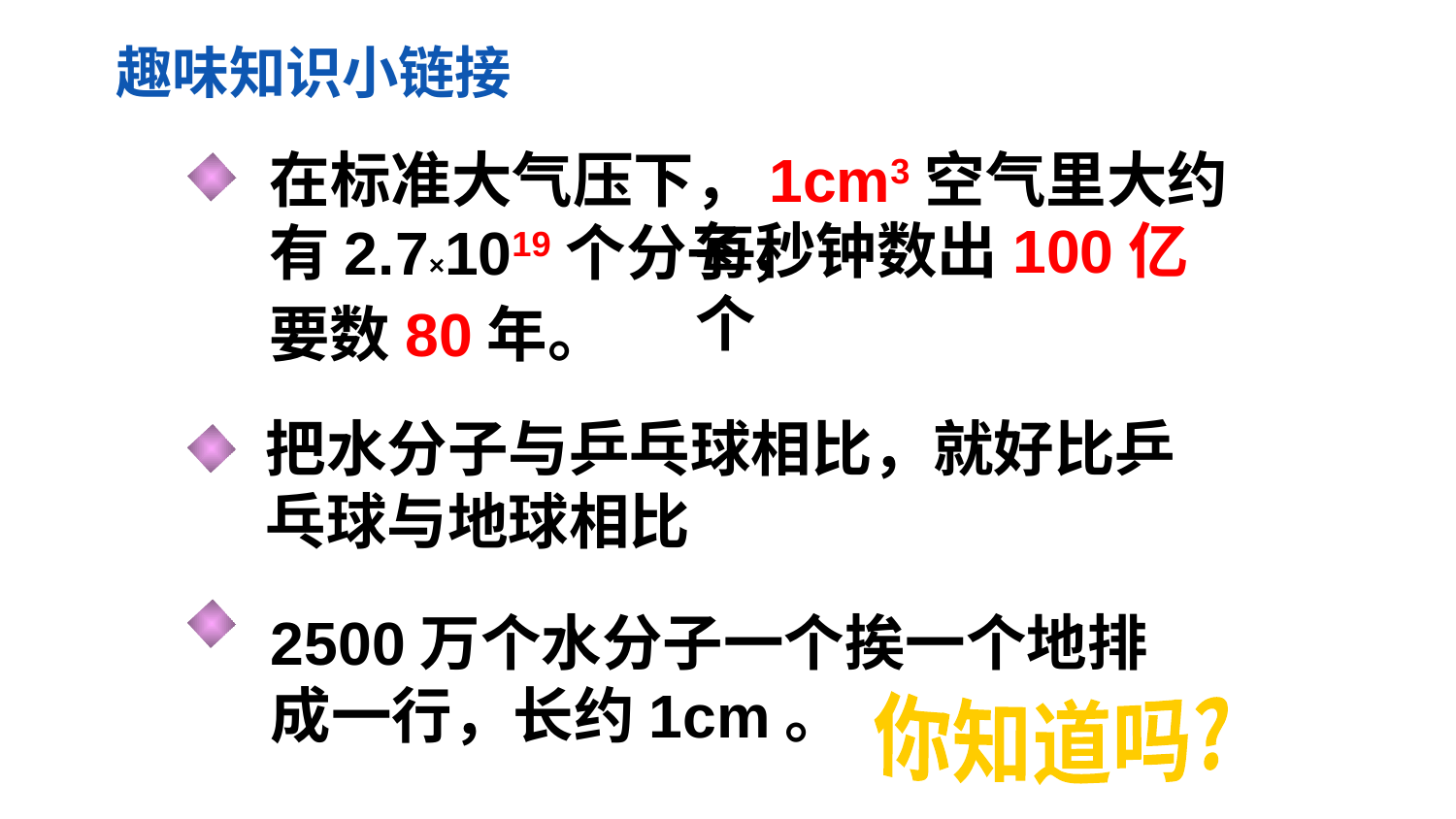

趣味知识小链接
在标准大气压下，1cm3空气里大约有2.7×1019个分子，

每秒钟数出100亿个
要数80年。
把水分子与乒乓球相比，就好比乒乓球与地球相比

2500万个水分子一个挨一个地排成一行，长约1cm。

你知道吗?